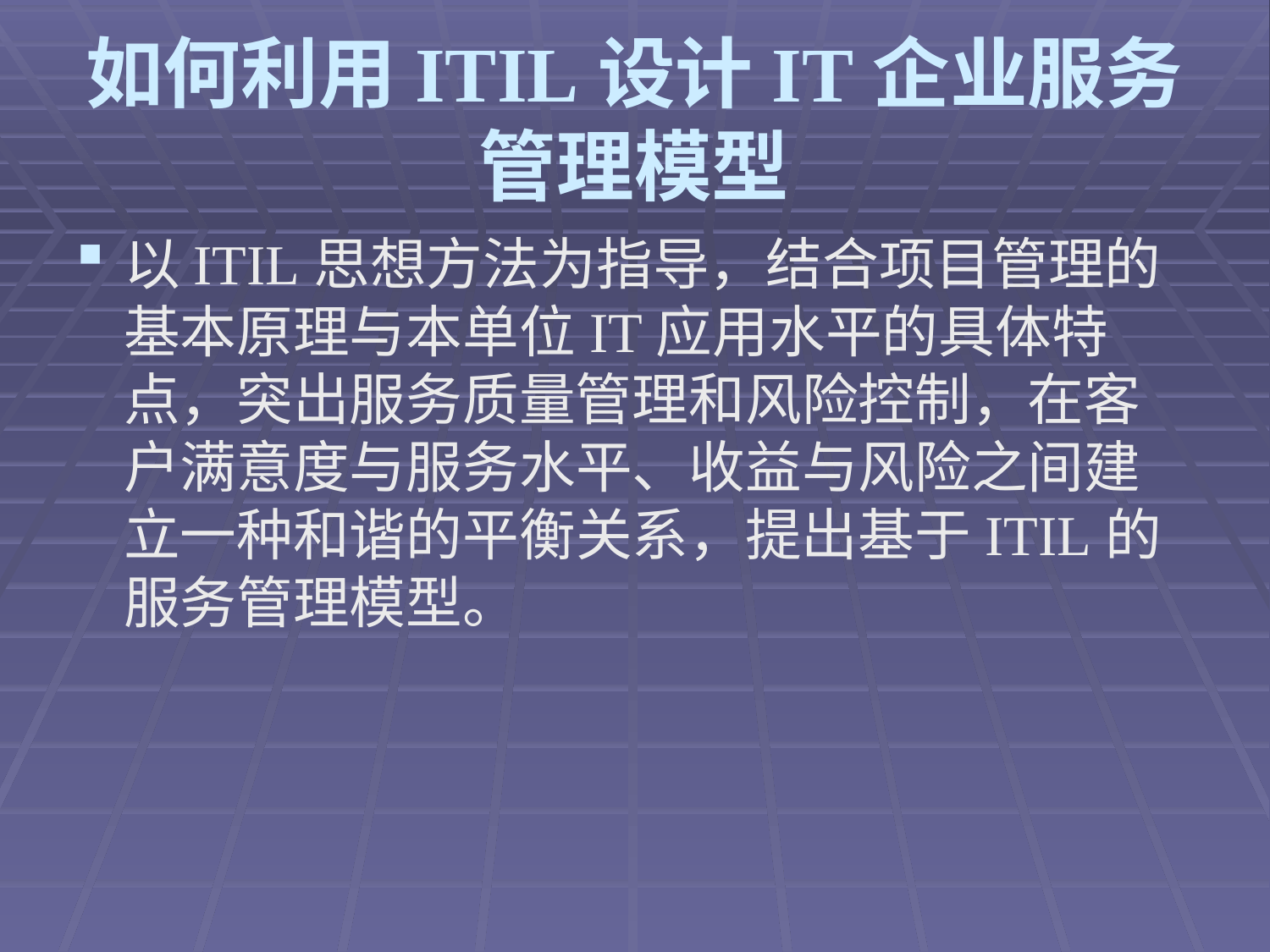

# 如何利用ITIL设计IT企业服务管理模型
以ITIL思想方法为指导，结合项目管理的基本原理与本单位IT应用水平的具体特点，突出服务质量管理和风险控制，在客户满意度与服务水平、收益与风险之间建立一种和谐的平衡关系，提出基于ITIL的服务管理模型。